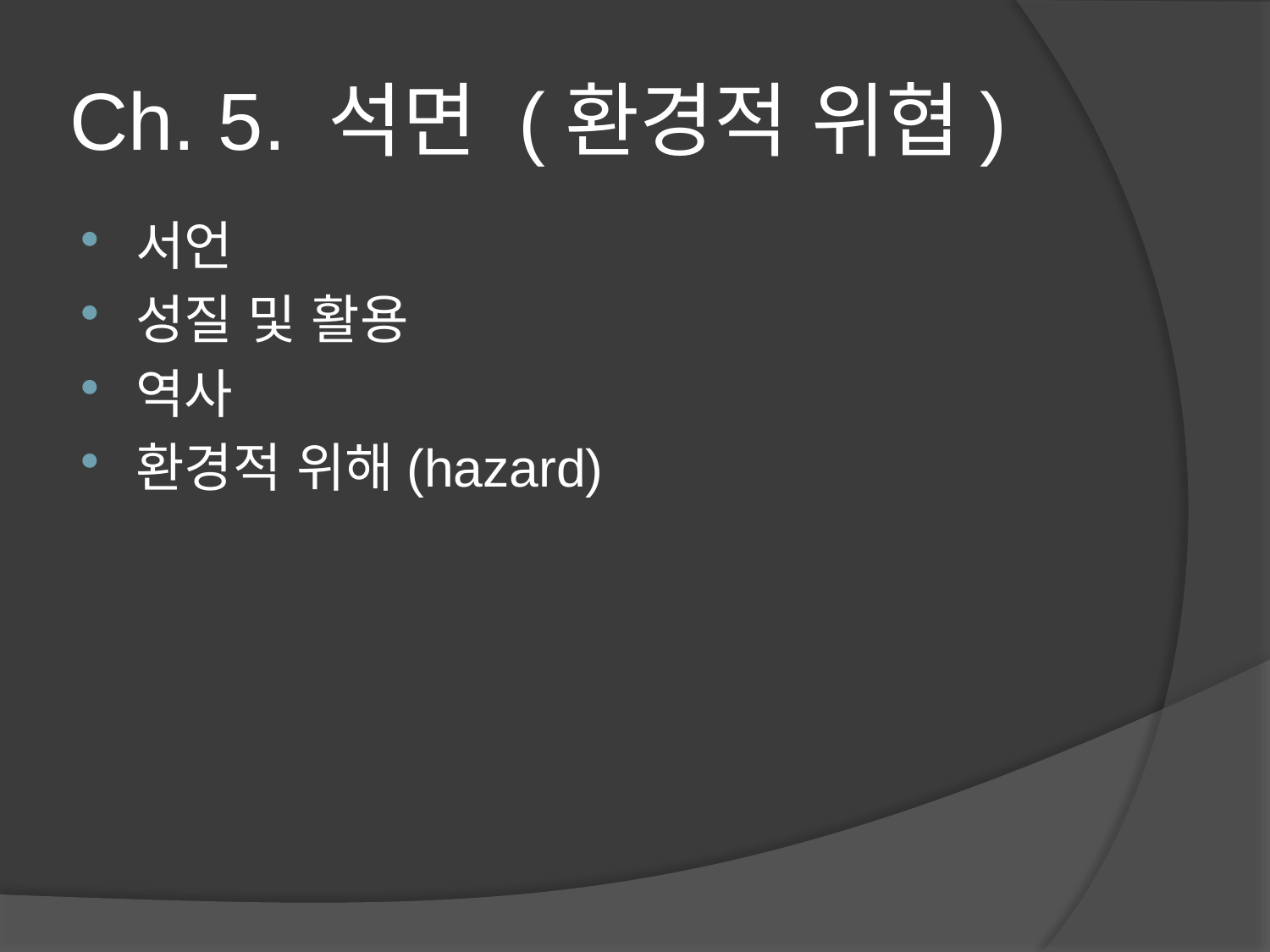

# Ch. 5. 석면 (환경적 위협)
서언
성질 및 활용
역사
환경적 위해(hazard)